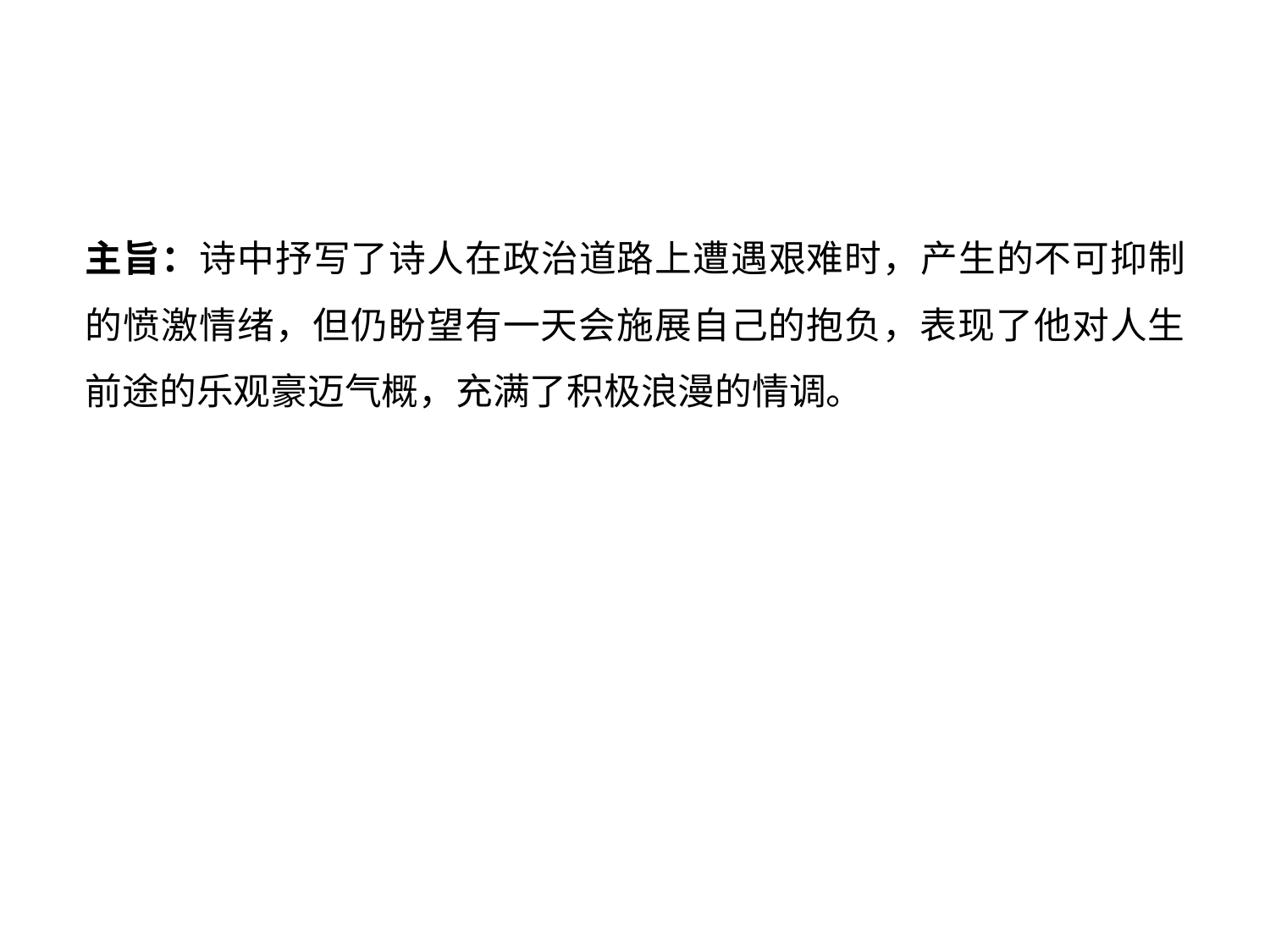

主旨：诗中抒写了诗人在政治道路上遭遇艰难时，产生的不可抑制的愤激情绪，但仍盼望有一天会施展自己的抱负，表现了他对人生前途的乐观豪迈气概，充满了积极浪漫的情调。